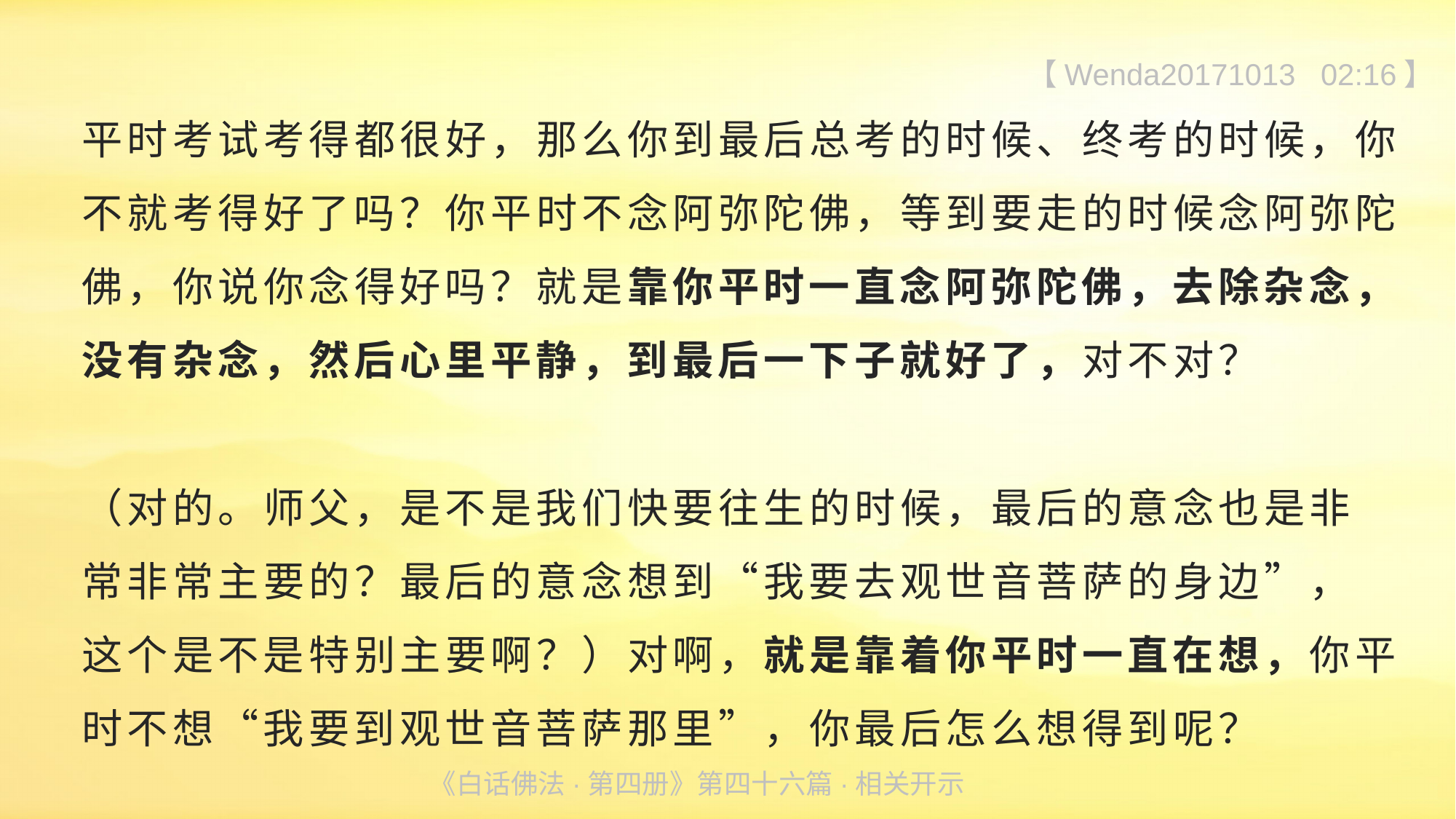

【Wenda20171013   02:16】
平时考试考得都很好，那么你到最后总考的时候、终考的时候，你不就考得好了吗？你平时不念阿弥陀佛，等到要走的时候念阿弥陀佛，你说你念得好吗？就是靠你平时一直念阿弥陀佛，去除杂念，没有杂念，然后心里平静，到最后一下子就好了，对不对？

（对的。师父，是不是我们快要往生的时候，最后的意念也是非
常非常主要的？最后的意念想到“我要去观世音菩萨的身边”，
这个是不是特别主要啊？）对啊，就是靠着你平时一直在想，你平时不想“我要到观世音菩萨那里”，你最后怎么想得到呢？
《白话佛法·第四册》第四十六篇·相关开示